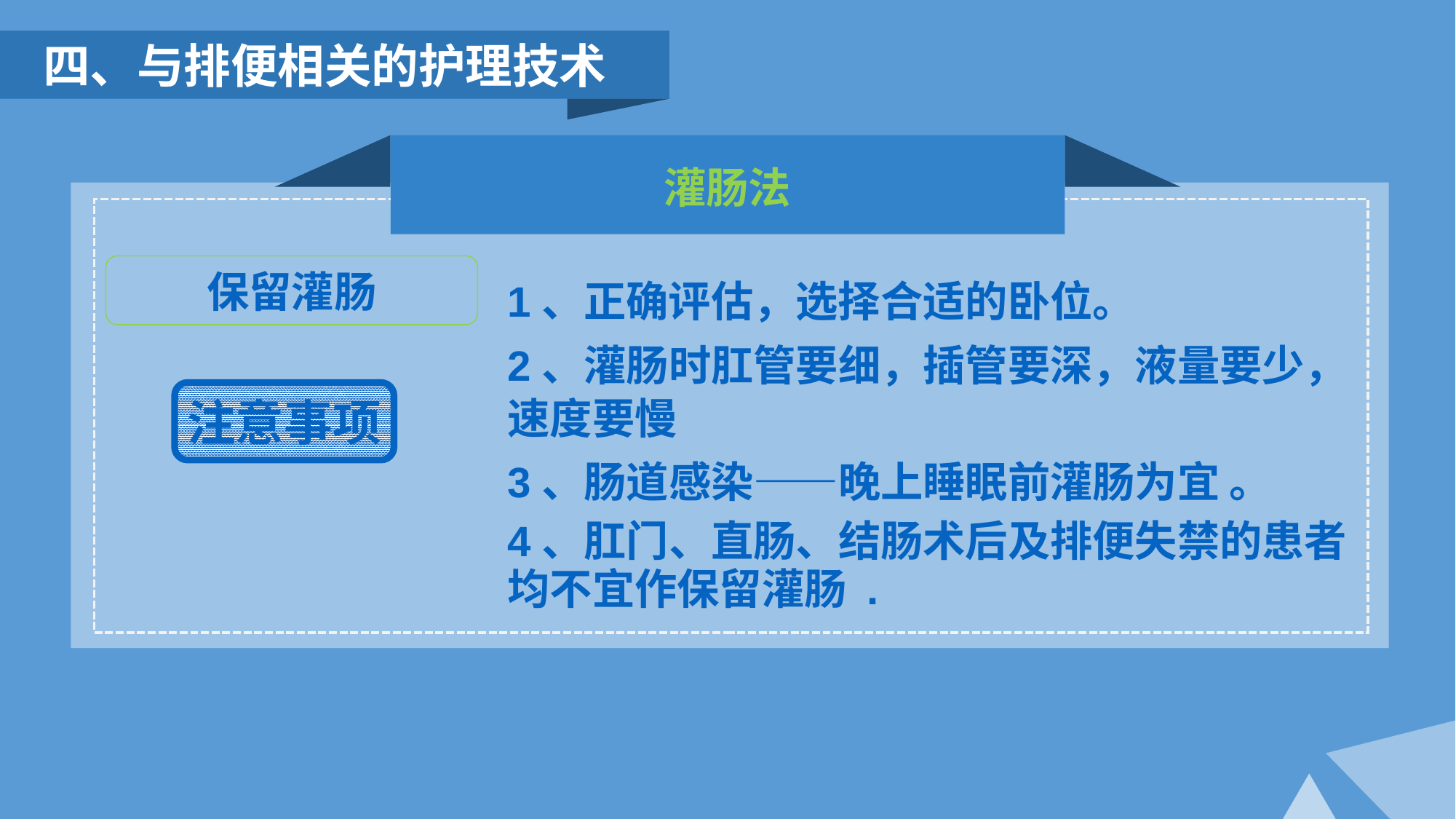

四、与排便相关的护理技术

灌肠法

保留灌肠
1、正确评估，选择合适的卧位。
2、灌肠时肛管要细，插管要深，液量要少，速度要慢
注意事项
3、肠道感染——晚上睡眠前灌肠为宜 。
4、肛门、直肠、结肠术后及排便失禁的患者均不宜作保留灌肠 .